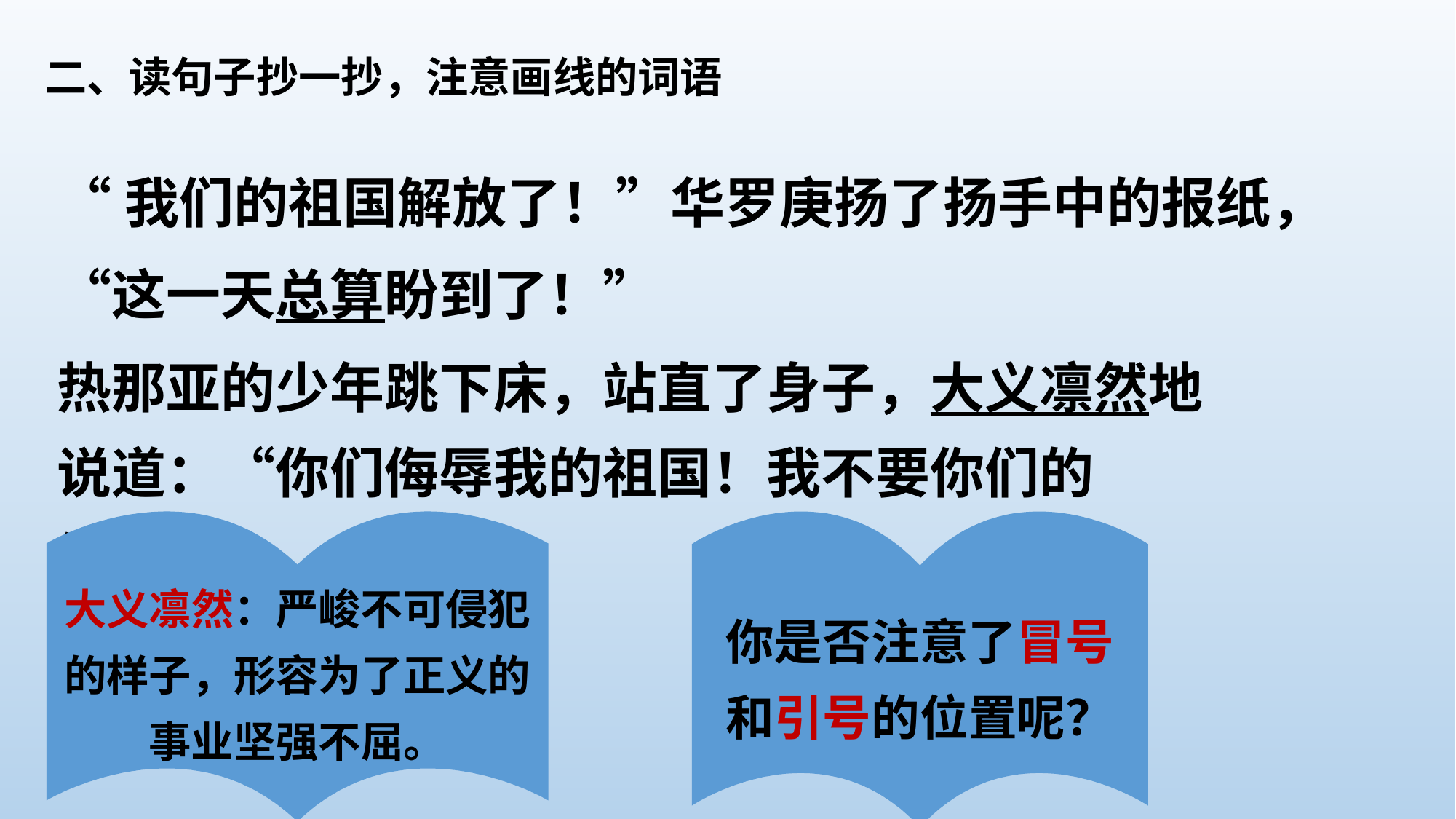

# 二、读句子抄一抄，注意画线的词语
“我们的祖国解放了！”华罗庚扬了扬手中的报纸，“这一天总算盼到了！”
热那亚的少年跳下床，站直了身子，大义凛然地说道：“你们侮辱我的祖国！我不要你们的钱！”
大义凛然：严峻不可侵犯的样子，形容为了正义的事业坚强不屈。
你是否注意了冒号和引号的位置呢？